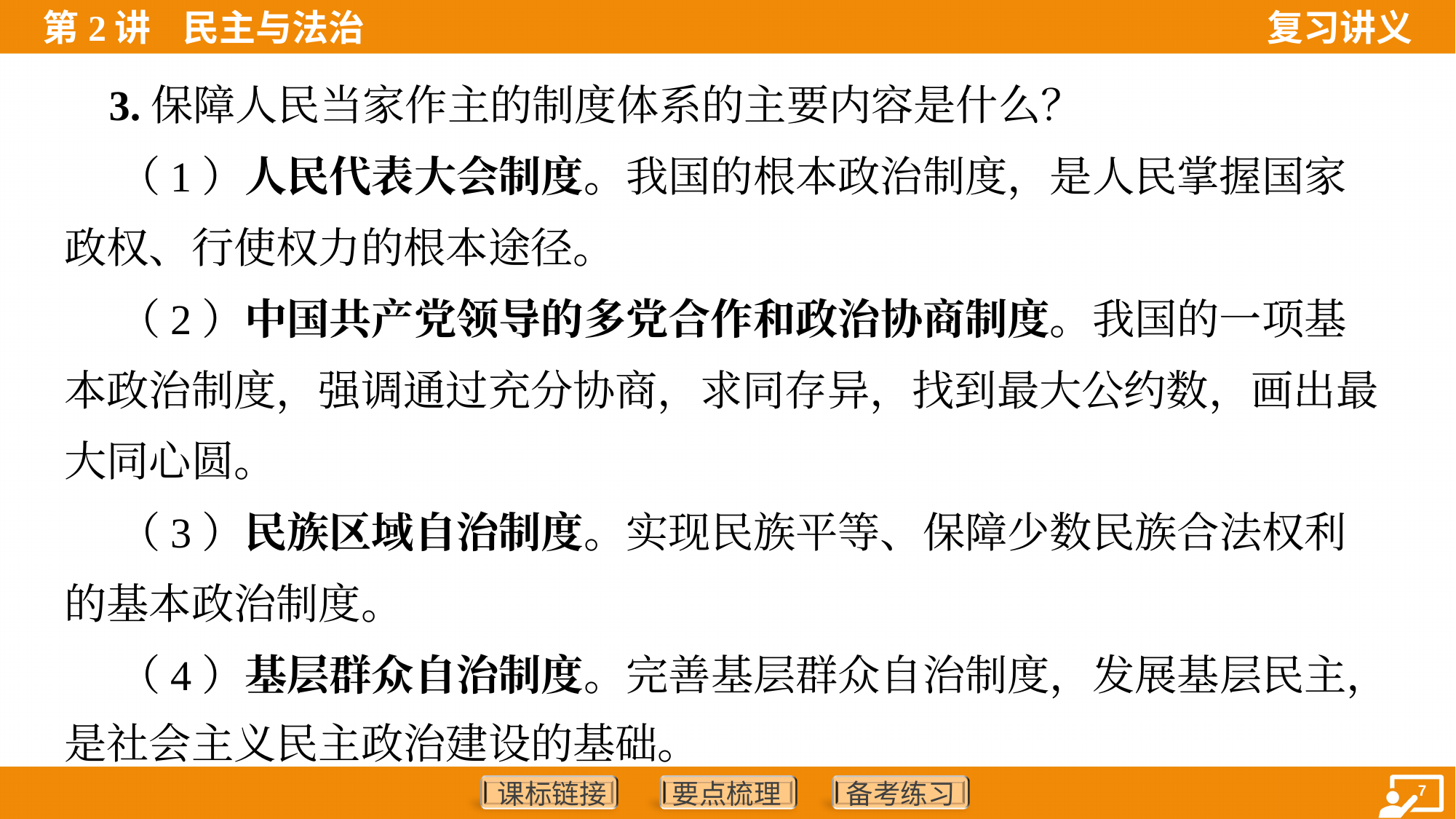

3.保障人民当家作主的制度体系的主要内容是什么？
    （1）人民代表大会制度。我国的根本政治制度，是人民掌握国家
政权、行使权力的根本途径。
    （2）中国共产党领导的多党合作和政治协商制度。我国的一项基
本政治制度，强调通过充分协商，求同存异，找到最大公约数，画出最
大同心圆。
    （3）民族区域自治制度。实现民族平等、保障少数民族合法权利
的基本政治制度。
    （4）基层群众自治制度。完善基层群众自治制度，发展基层民主，
是社会主义民主政治建设的基础。